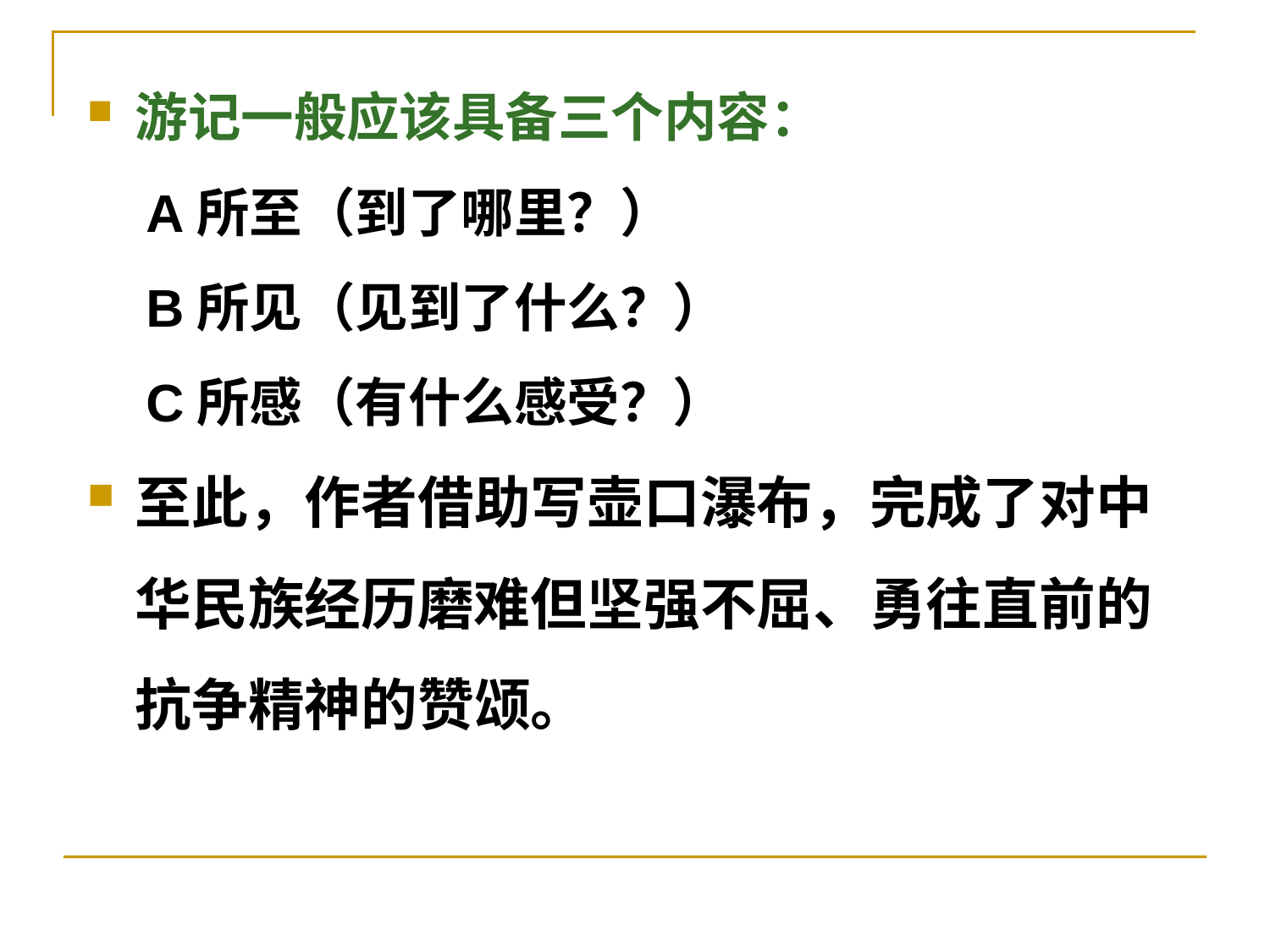

游记一般应该具备三个内容：
    A所至（到了哪里？）
    B所见（见到了什么？）
    C所感（有什么感受？）
至此，作者借助写壶口瀑布，完成了对中华民族经历磨难但坚强不屈、勇往直前的抗争精神的赞颂。